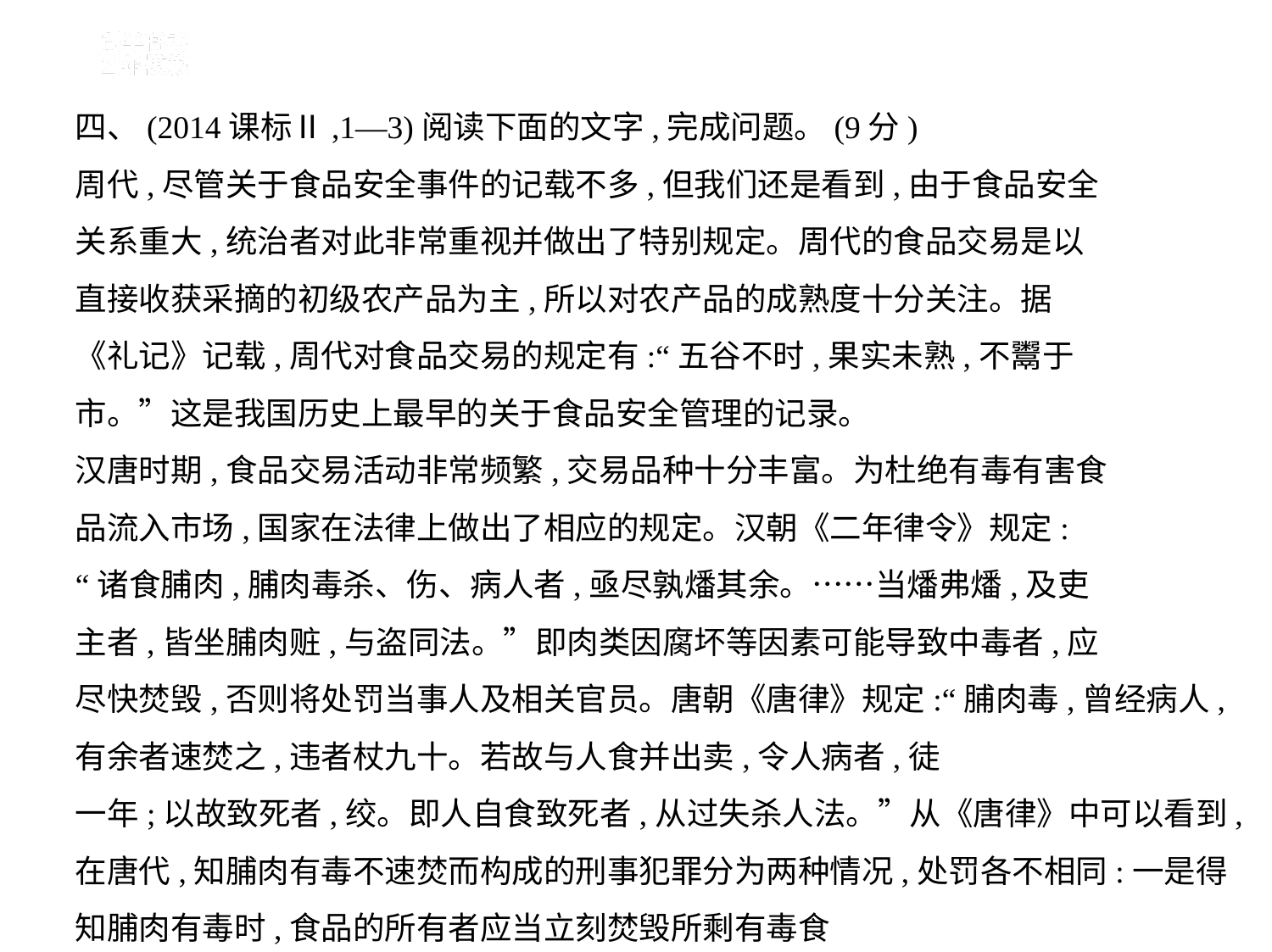

四、(2014课标Ⅱ,1—3)阅读下面的文字,完成问题。(9分)
周代,尽管关于食品安全事件的记载不多,但我们还是看到,由于食品安全
关系重大,统治者对此非常重视并做出了特别规定。周代的食品交易是以
直接收获采摘的初级农产品为主,所以对农产品的成熟度十分关注。据
《礼记》记载,周代对食品交易的规定有:“五谷不时,果实未熟,不鬻于
市。”这是我国历史上最早的关于食品安全管理的记录。
汉唐时期,食品交易活动非常频繁,交易品种十分丰富。为杜绝有毒有害食
品流入市场,国家在法律上做出了相应的规定。汉朝《二年律令》规定:
“诸食脯肉,脯肉毒杀、伤、病人者,亟尽孰燔其余。……当燔弗燔,及吏
主者,皆坐脯肉赃,与盗同法。”即肉类因腐坏等因素可能导致中毒者,应
尽快焚毁,否则将处罚当事人及相关官员。唐朝《唐律》规定:“脯肉毒,曾经病人,有余者速焚之,违者杖九十。若故与人食并出卖,令人病者,徒
一年;以故致死者,绞。即人自食致死者,从过失杀人法。”从《唐律》中可以看到,在唐代,知脯肉有毒不速焚而构成的刑事犯罪分为两种情况,处罚各不相同:一是得知脯肉有毒时,食品的所有者应当立刻焚毁所剩有毒食